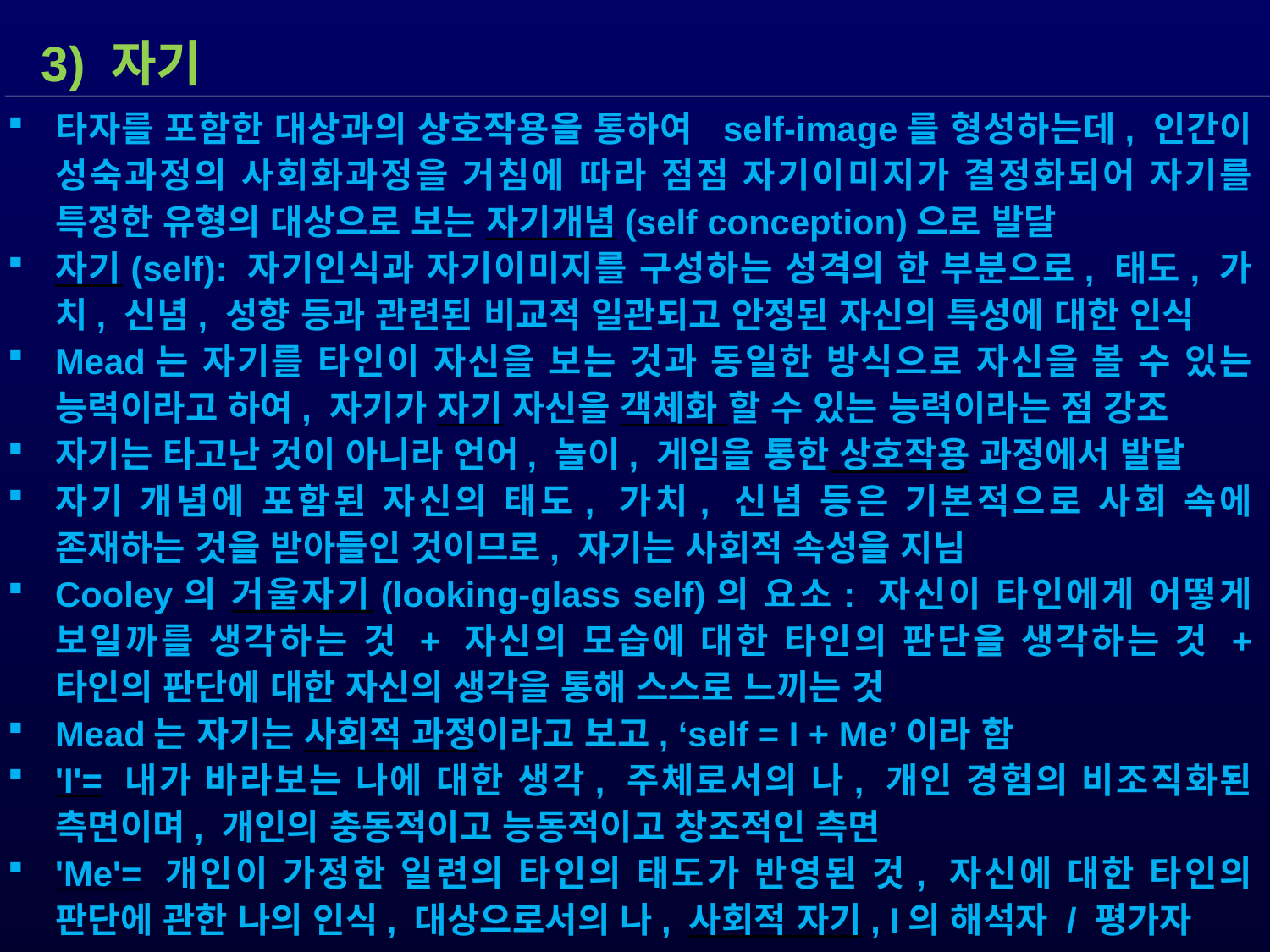

3) 자기
타자를 포함한 대상과의 상호작용을 통하여  self-image를 형성하는데, 인간이 성숙과정의 사회화과정을 거침에 따라 점점 자기이미지가 결정화되어 자기를 특정한 유형의 대상으로 보는 자기개념(self conception)으로 발달
자기(self): 자기인식과 자기이미지를 구성하는 성격의 한 부분으로, 태도, 가치, 신념, 성향 등과 관련된 비교적 일관되고 안정된 자신의 특성에 대한 인식
Mead는 자기를 타인이 자신을 보는 것과 동일한 방식으로 자신을 볼 수 있는 능력이라고 하여, 자기가 자기 자신을 객체화 할 수 있는 능력이라는 점 강조
자기는 타고난 것이 아니라 언어, 놀이, 게임을 통한 상호작용 과정에서 발달
자기 개념에 포함된 자신의 태도, 가치, 신념 등은 기본적으로 사회 속에 존재하는 것을 받아들인 것이므로, 자기는 사회적 속성을 지님
Cooley의 거울자기(looking-glass self)의 요소: 자신이 타인에게 어떻게 보일까를 생각하는 것 + 자신의 모습에 대한 타인의 판단을 생각하는 것 + 타인의 판단에 대한 자신의 생각을 통해 스스로 느끼는 것
Mead는 자기는 사회적 과정이라고 보고, ‘self = I + Me’이라 함
'I'= 내가 바라보는 나에 대한 생각, 주체로서의 나, 개인 경험의 비조직화된 측면이며, 개인의 충동적이고 능동적이고 창조적인 측면
'Me'= 개인이 가정한 일련의 타인의 태도가 반영된 것, 자신에 대한 타인의 판단에 관한 나의 인식, 대상으로서의 나, 사회적 자기, I의 해석자 / 평가자